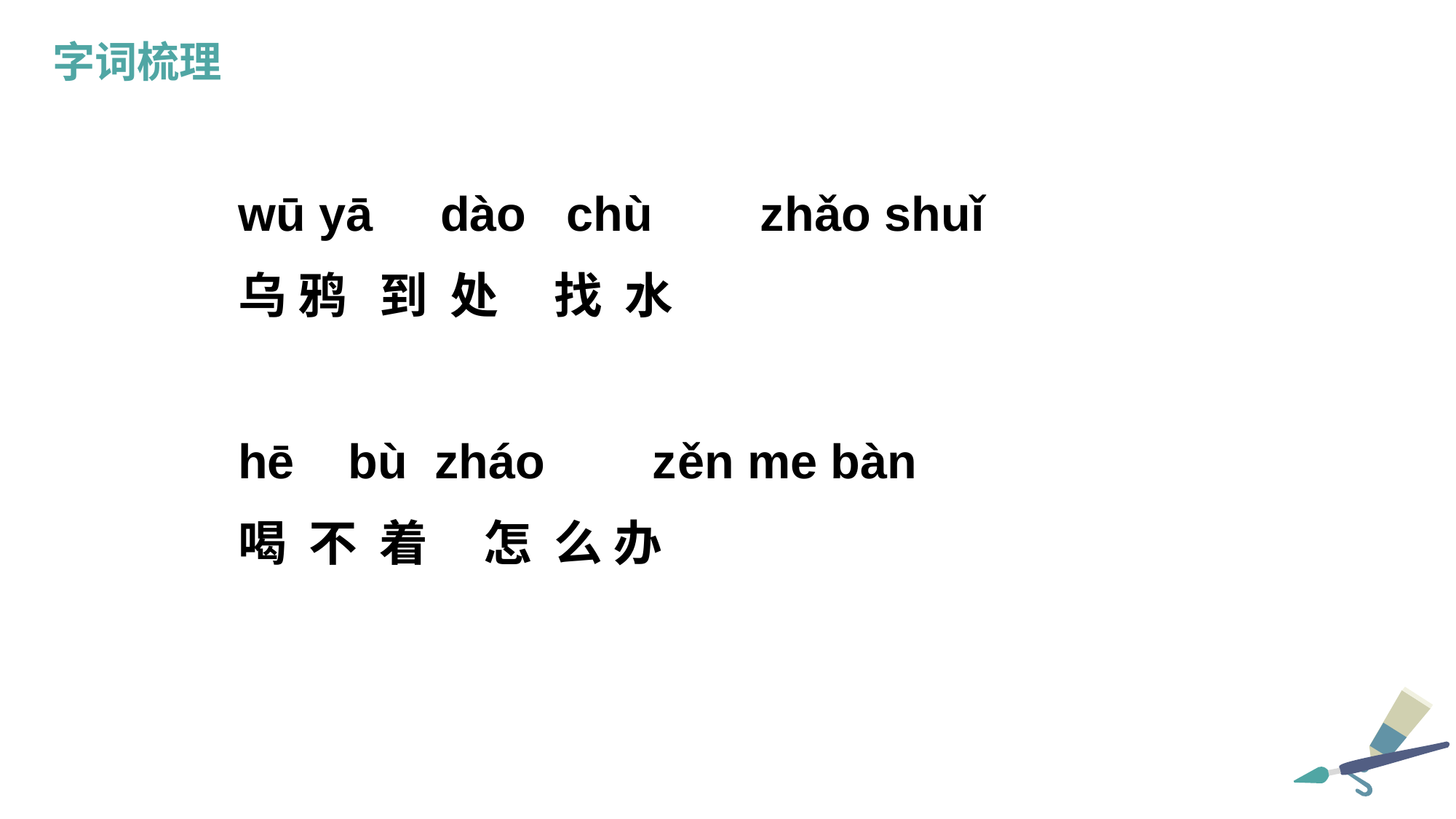

字词梳理
wū yā     dào   chù        zhǎo shuǐ
乌 鸦   到  处     找  水

hē    bù  zháo        zěn me bàn
喝  不  着     怎  么 办